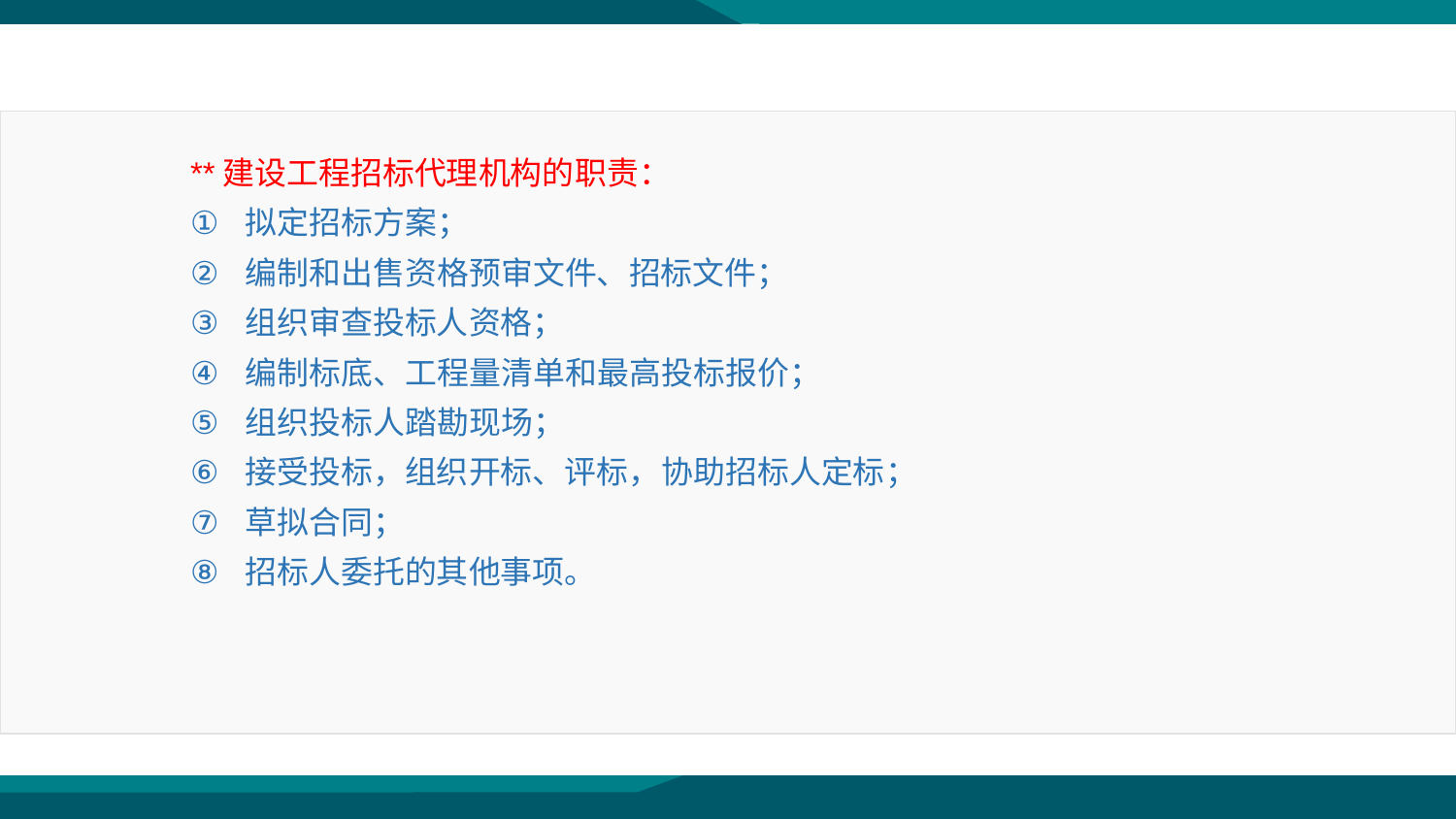

**建设工程招标代理机构的职责：
拟定招标方案；
编制和出售资格预审文件、招标文件；
组织审查投标人资格；
编制标底、工程量清单和最高投标报价；
组织投标人踏勘现场；
接受投标，组织开标、评标，协助招标人定标；
草拟合同；
招标人委托的其他事项。